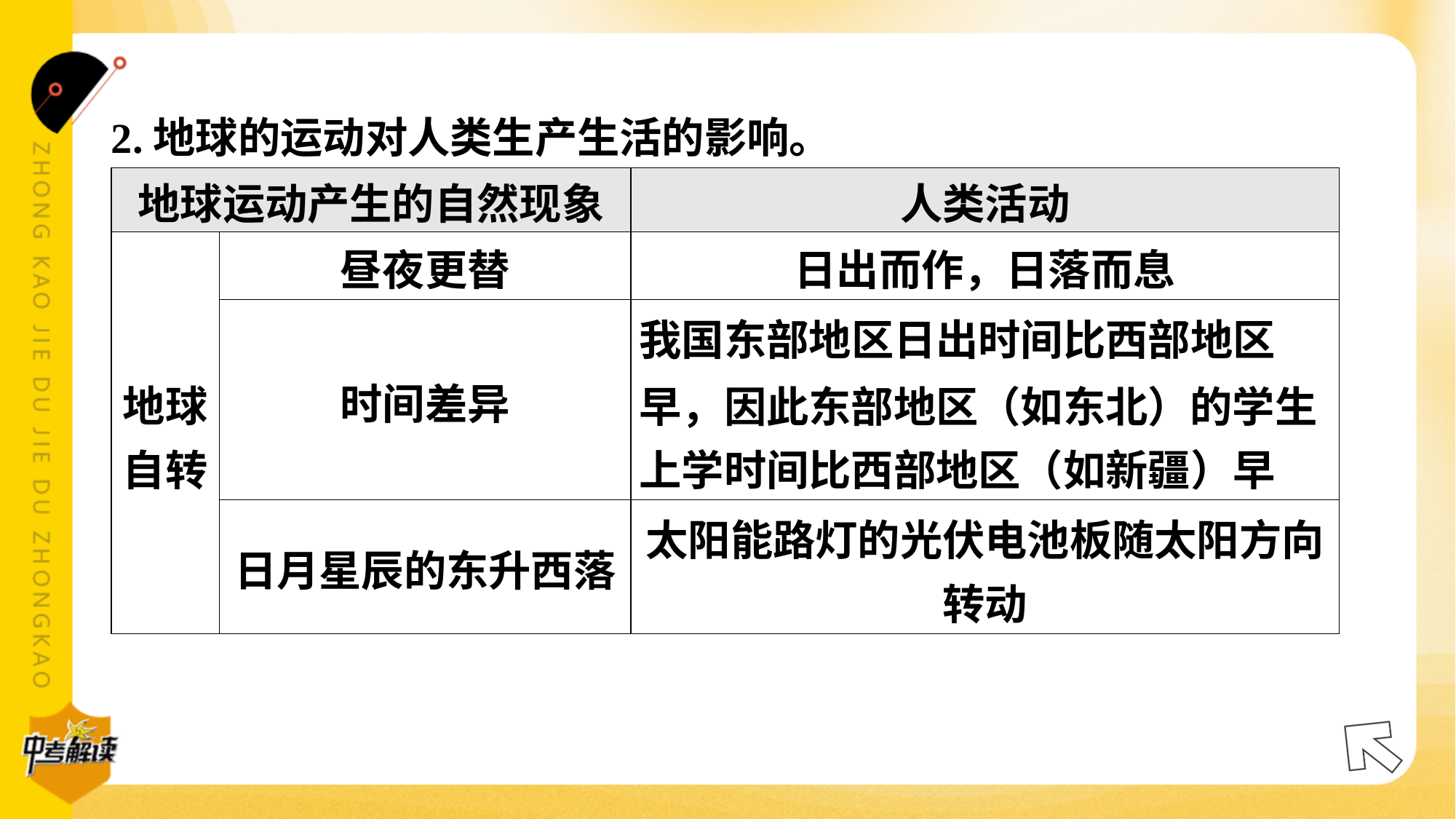

2.地球的运动对人类生产生活的影响。#2
| 地球运动产生的自然现象 |  | 人类活动 |
| --- | --- | --- |
| 地球 自转 | 昼夜更替 | 日出而作，日落而息 |
|  | 时间差异 | 我国东部地区日出时间比西部地区 早，因此东部地区（如东北）的学生 上学时间比西部地区（如新疆）早 |
|  | 日月星辰的东升西落 | 太阳能路灯的光伏电池板随太阳方向 转动 |